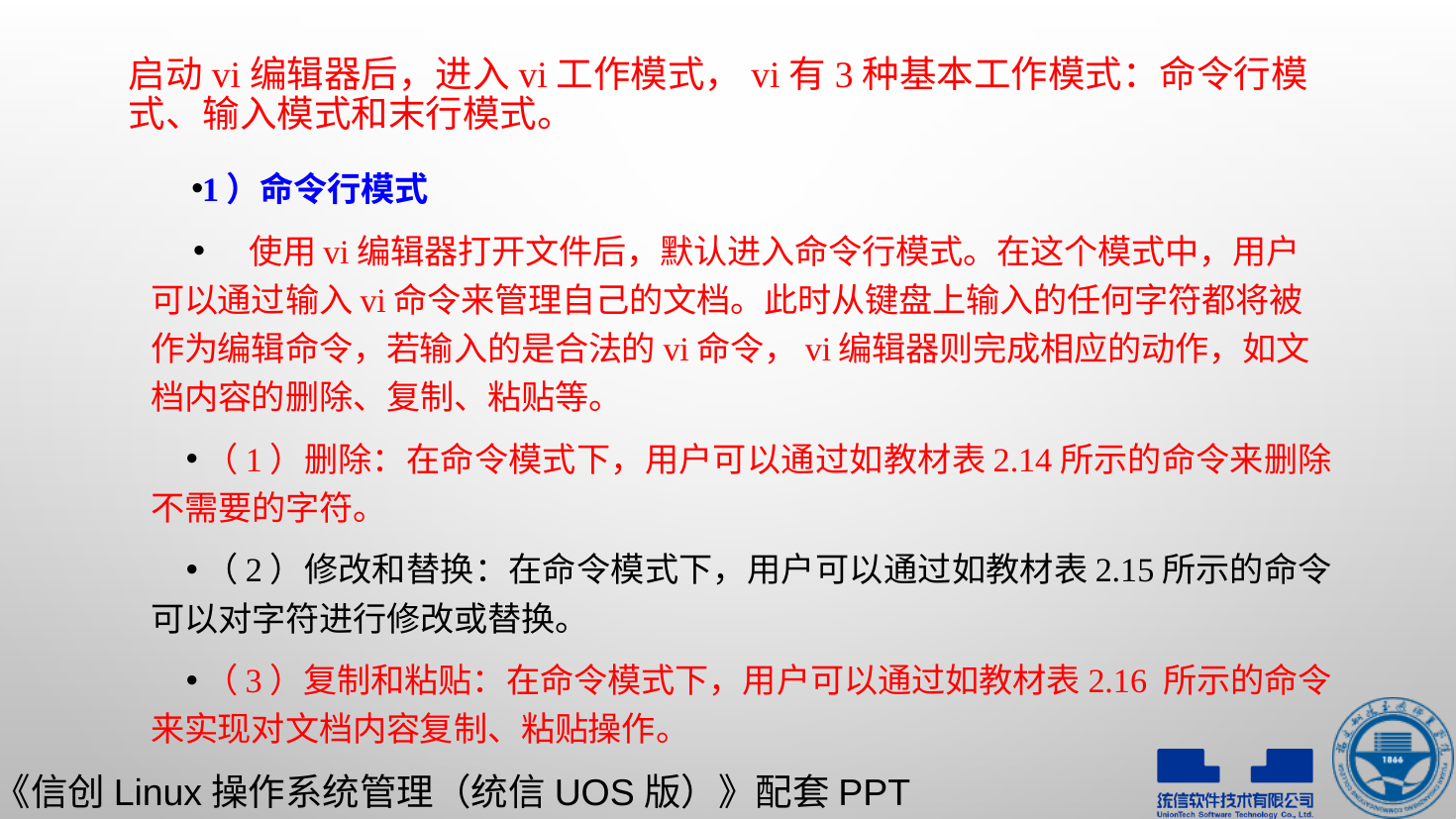

# 启动vi编辑器后，进入vi工作模式，vi有3种基本工作模式：命令行模式、输入模式和末行模式。
1）命令行模式
     使用vi编辑器打开文件后，默认进入命令行模式。在这个模式中，用户可以通过输入vi命令来管理自己的文档。此时从键盘上输入的任何字符都将被作为编辑命令，若输入的是合法的vi命令，vi编辑器则完成相应的动作，如文档内容的删除、复制、粘贴等。
（1）删除：在命令模式下，用户可以通过如教材表2.14所示的命令来删除不需要的字符。
（2）修改和替换：在命令模式下，用户可以通过如教材表2.15所示的命令可以对字符进行修改或替换。
（3）复制和粘贴：在命令模式下，用户可以通过如教材表2.16 所示的命令来实现对文档内容复制、粘贴操作。